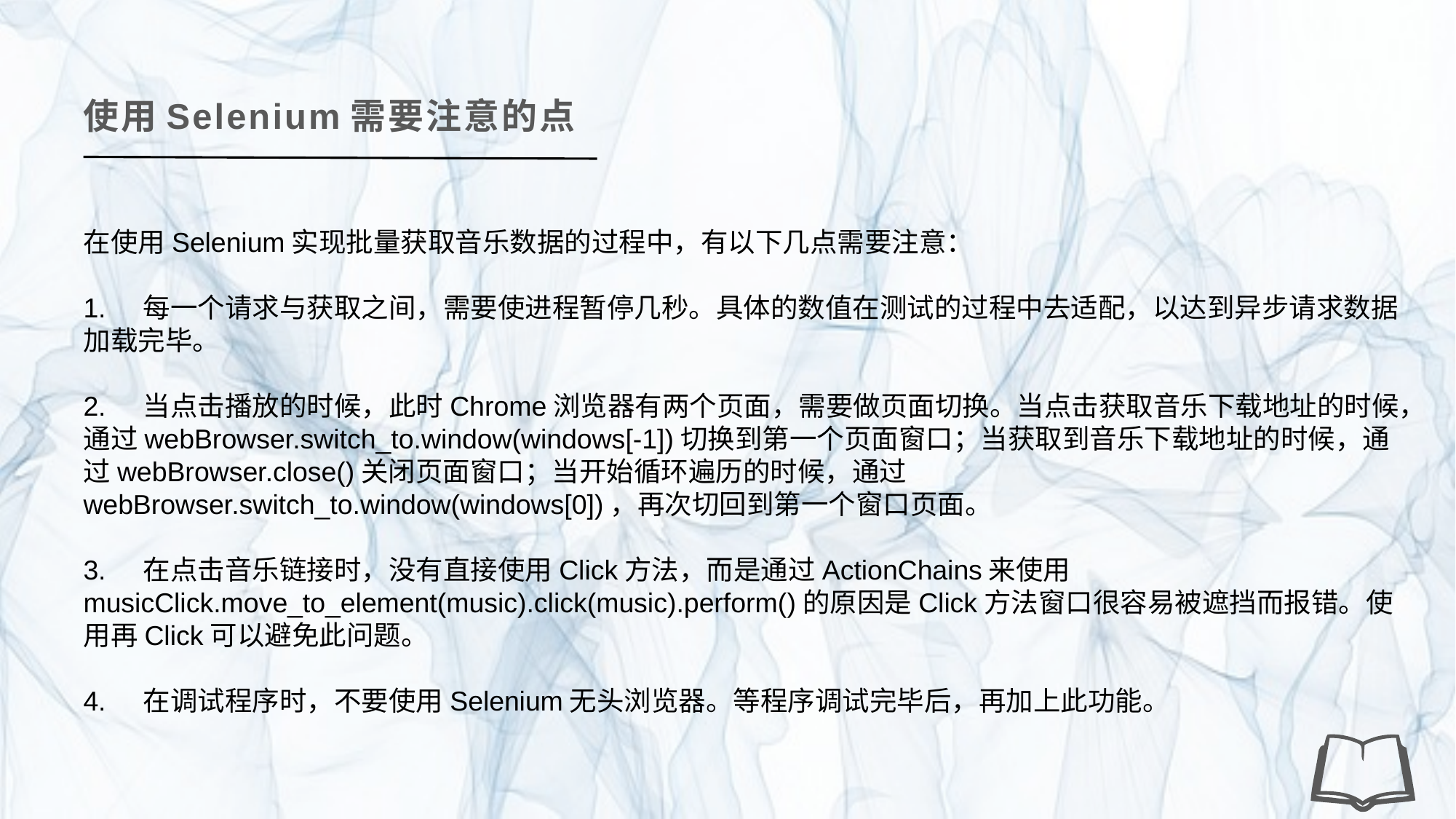

使用Selenium需要注意的点
在使用Selenium实现批量获取音乐数据的过程中，有以下几点需要注意：

1.    每一个请求与获取之间，需要使进程暂停几秒。具体的数值在测试的过程中去适配，以达到异步请求数据加载完毕。

2.    当点击播放的时候，此时Chrome浏览器有两个页面，需要做页面切换。当点击获取音乐下载地址的时候，通过webBrowser.switch_to.window(windows[-1])切换到第一个页面窗口；当获取到音乐下载地址的时候，通过webBrowser.close()关闭页面窗口；当开始循环遍历的时候，通过webBrowser.switch_to.window(windows[0])，再次切回到第一个窗口页面。

3.    在点击音乐链接时，没有直接使用Click方法，而是通过ActionChains来使用musicClick.move_to_element(music).click(music).perform()的原因是Click方法窗口很容易被遮挡而报错。使用再Click可以避免此问题。

4.    在调试程序时，不要使用Selenium无头浏览器。等程序调试完毕后，再加上此功能。

35